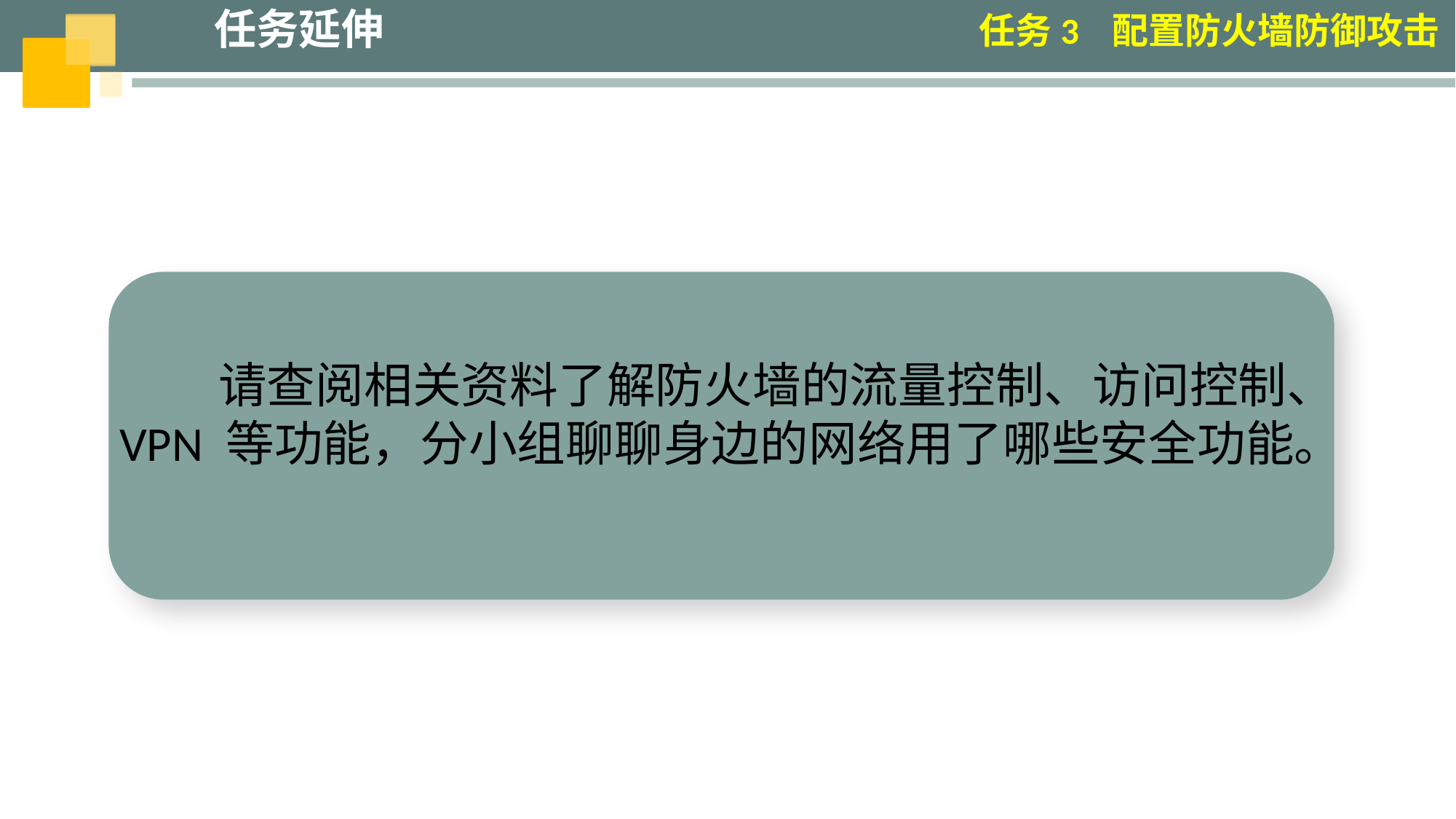

任务延伸

任务3   配置防火墙防御攻击

        请查阅相关资料了解防火墙的流量控制、访问控制、VPN 等功能，分小组聊聊身边的网络用了哪些安全功能。